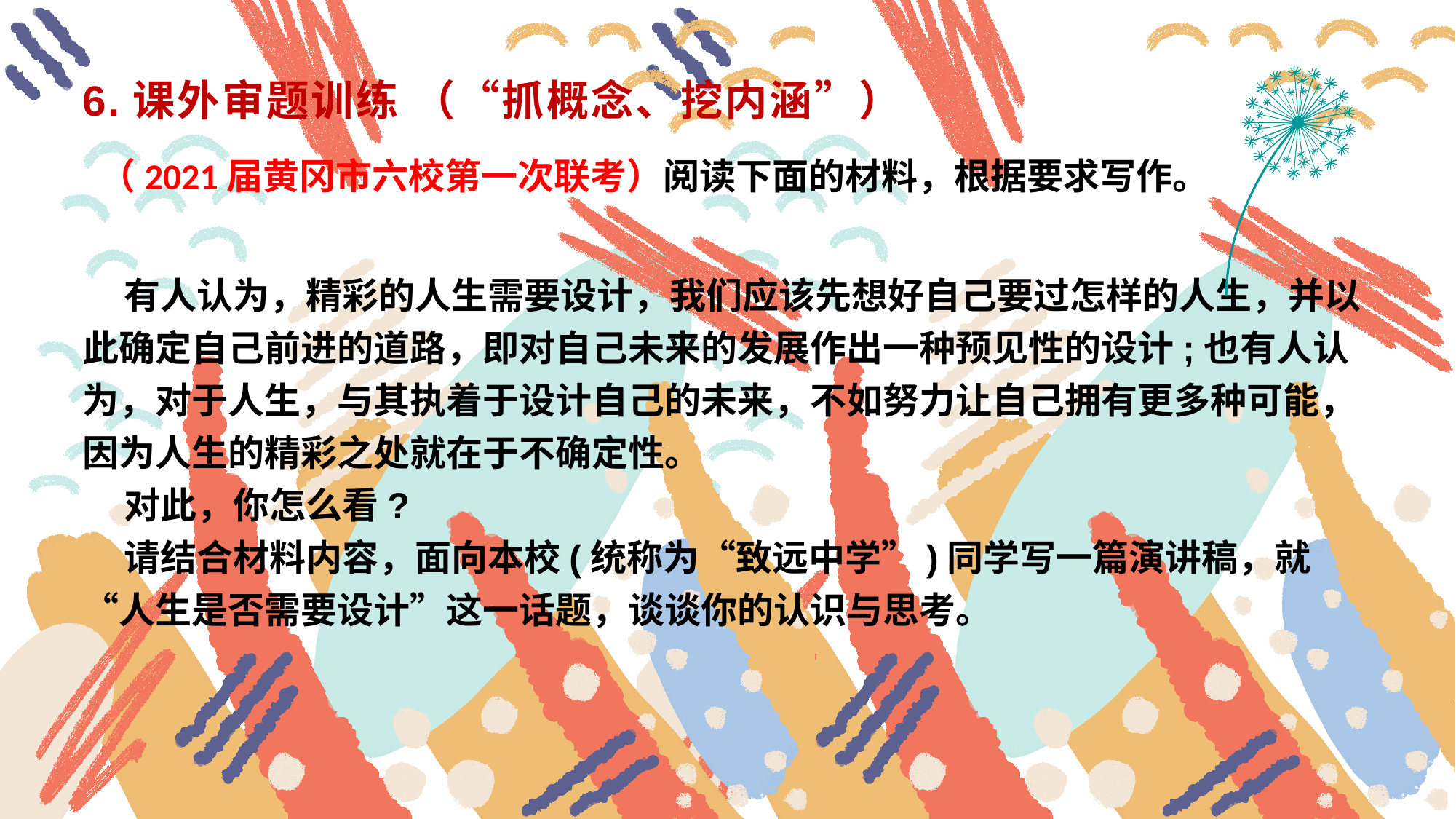

6.课外审题训练 （“抓概念、挖内涵”）
 （2021届黄冈市六校第一次联考）阅读下面的材料，根据要求写作。

    有人认为，精彩的人生需要设计，我们应该先想好自己要过怎样的人生，并以此确定自己前进的道路，即对自己未来的发展作出一种预见性的设计;也有人认为，对于人生，与其执着于设计自己的未来，不如努力让自己拥有更多种可能，因为人生的精彩之处就在于不确定性。
    对此，你怎么看?
    请结合材料内容，面向本校(统称为“致远中学”)同学写一篇演讲稿，就“人生是否需要设计”这一话题，谈谈你的认识与思考。